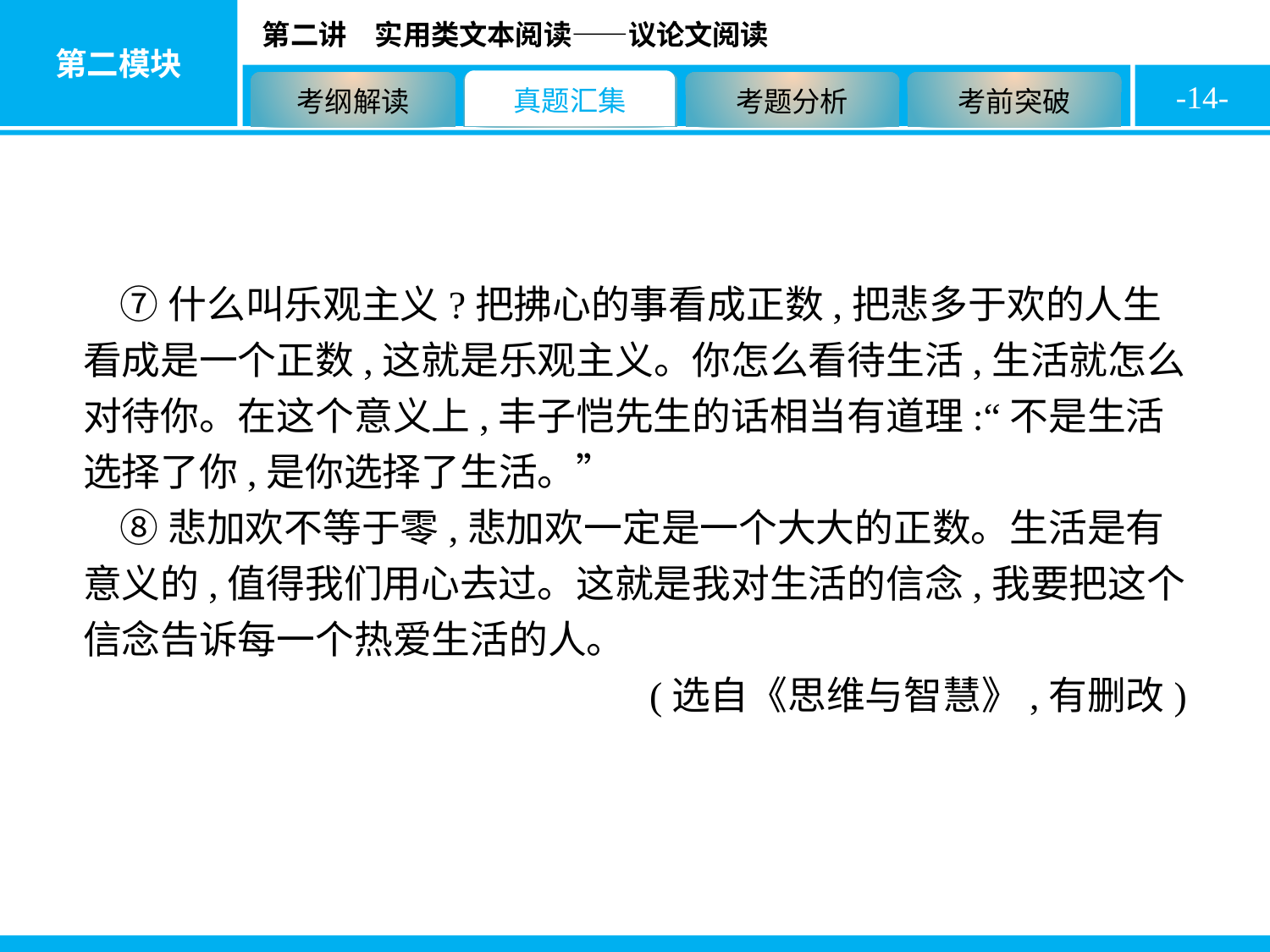

-14-
⑦什么叫乐观主义?把拂心的事看成正数,把悲多于欢的人生看成是一个正数,这就是乐观主义。你怎么看待生活,生活就怎么对待你。在这个意义上,丰子恺先生的话相当有道理:“不是生活选择了你,是你选择了生活。”
⑧悲加欢不等于零,悲加欢一定是一个大大的正数。生活是有意义的,值得我们用心去过。这就是我对生活的信念,我要把这个信念告诉每一个热爱生活的人。
(选自《思维与智慧》,有删改)